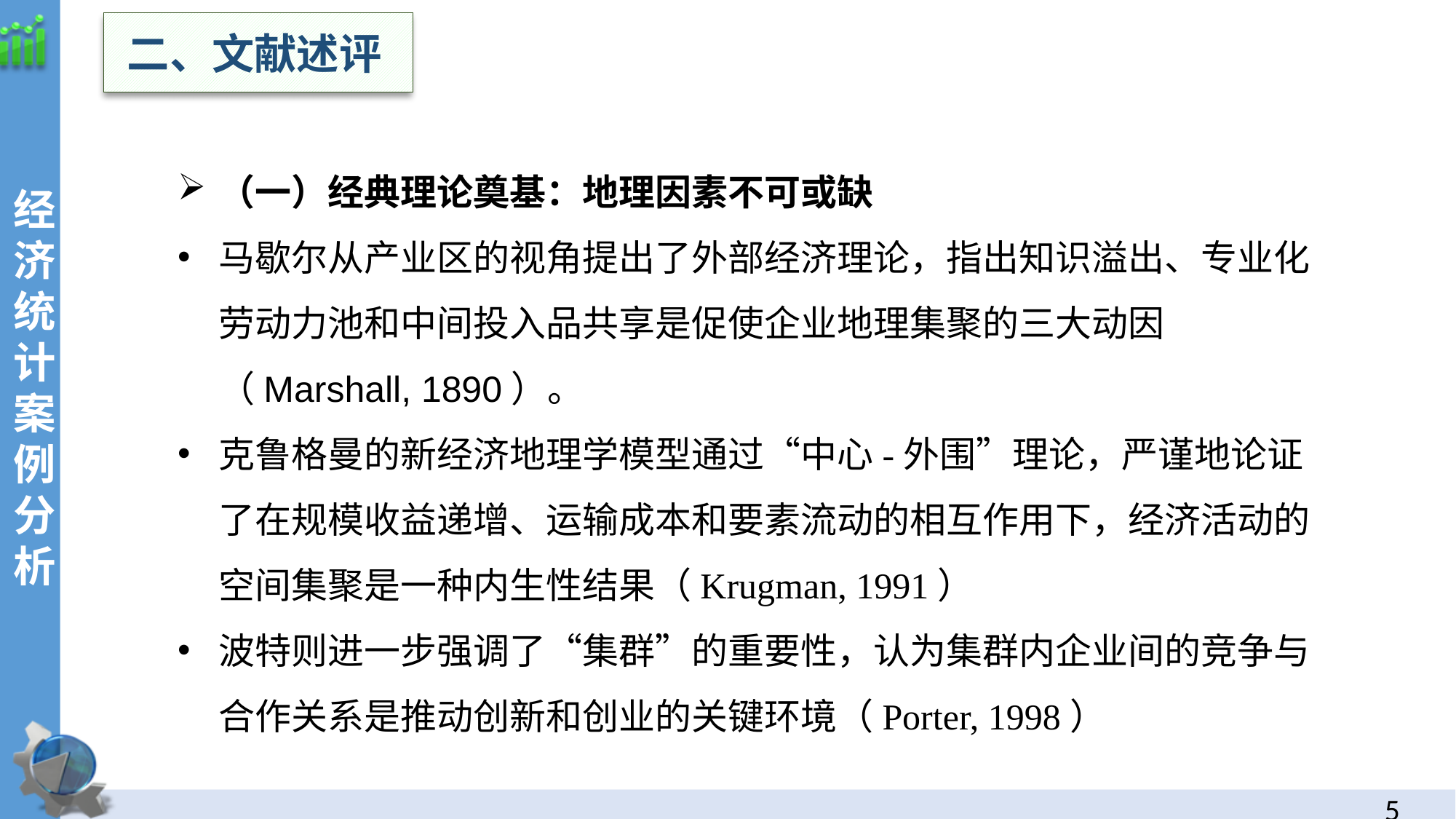

二、文献述评

经济统计案例分析
（一）经典理论奠基：地理因素不可或缺
马歇尔从产业区的视角提出了外部经济理论，指出知识溢出、专业化劳动力池和中间投入品共享是促使企业地理集聚的三大动因（Marshall, 1890）。
克鲁格曼的新经济地理学模型通过“中心-外围”理论，严谨地论证了在规模收益递增、运输成本和要素流动的相互作用下，经济活动的空间集聚是一种内生性结果（Krugman, 1991）
波特则进一步强调了“集群”的重要性，认为集群内企业间的竞争与合作关系是推动创新和创业的关键环境（Porter, 1998）
5